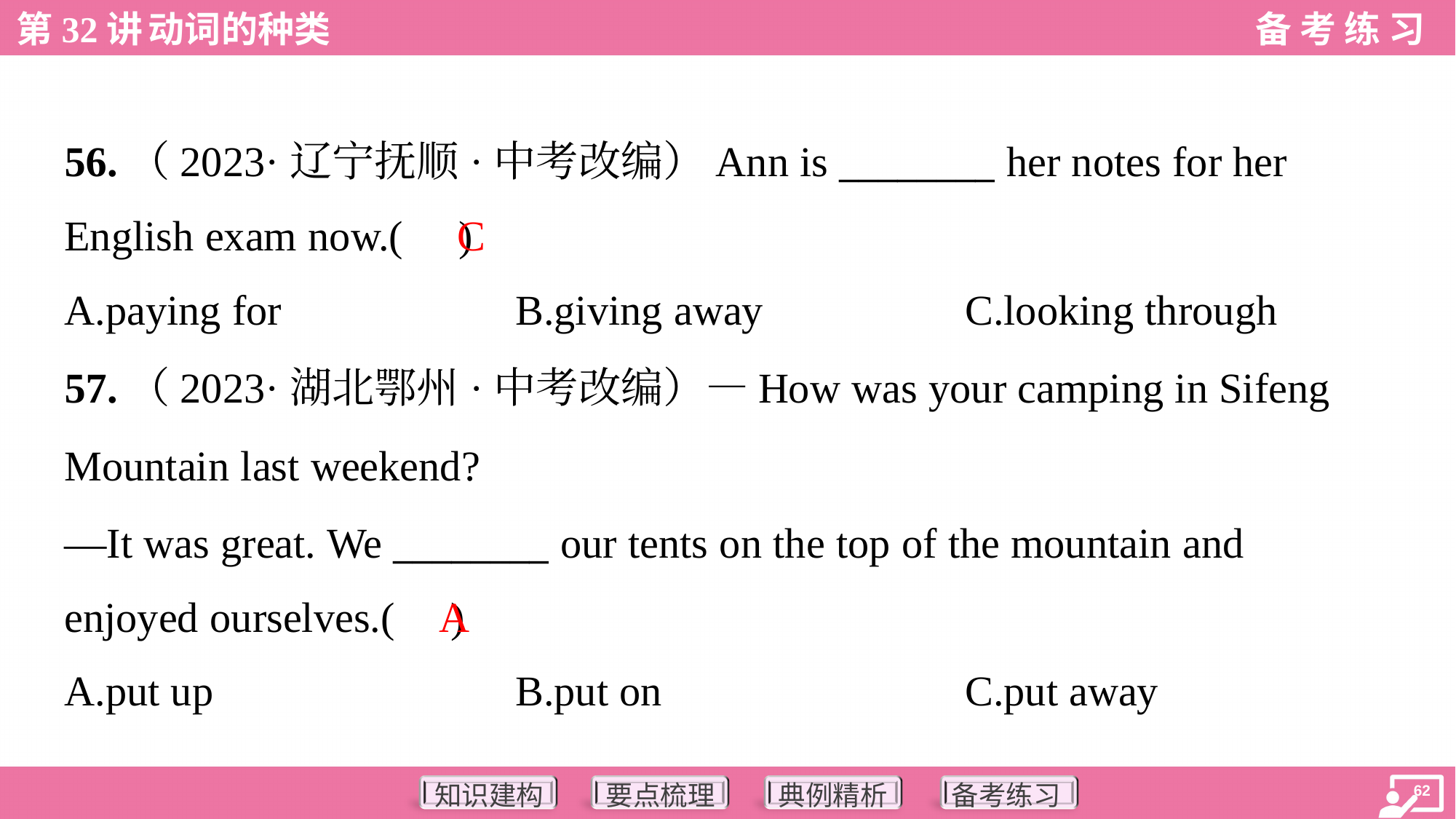

56.（2023·辽宁抚顺·中考改编）Ann is ________ her notes for her
English exam now.(     )
C
A.paying for	B.giving away	C.looking through
57.（2023·湖北鄂州·中考改编）—How was your camping in Sifeng
Mountain last weekend?
—It was great. We ________ our tents on the top of the mountain and
enjoyed ourselves.(     )
A
A.put up	B.put on	C.put away